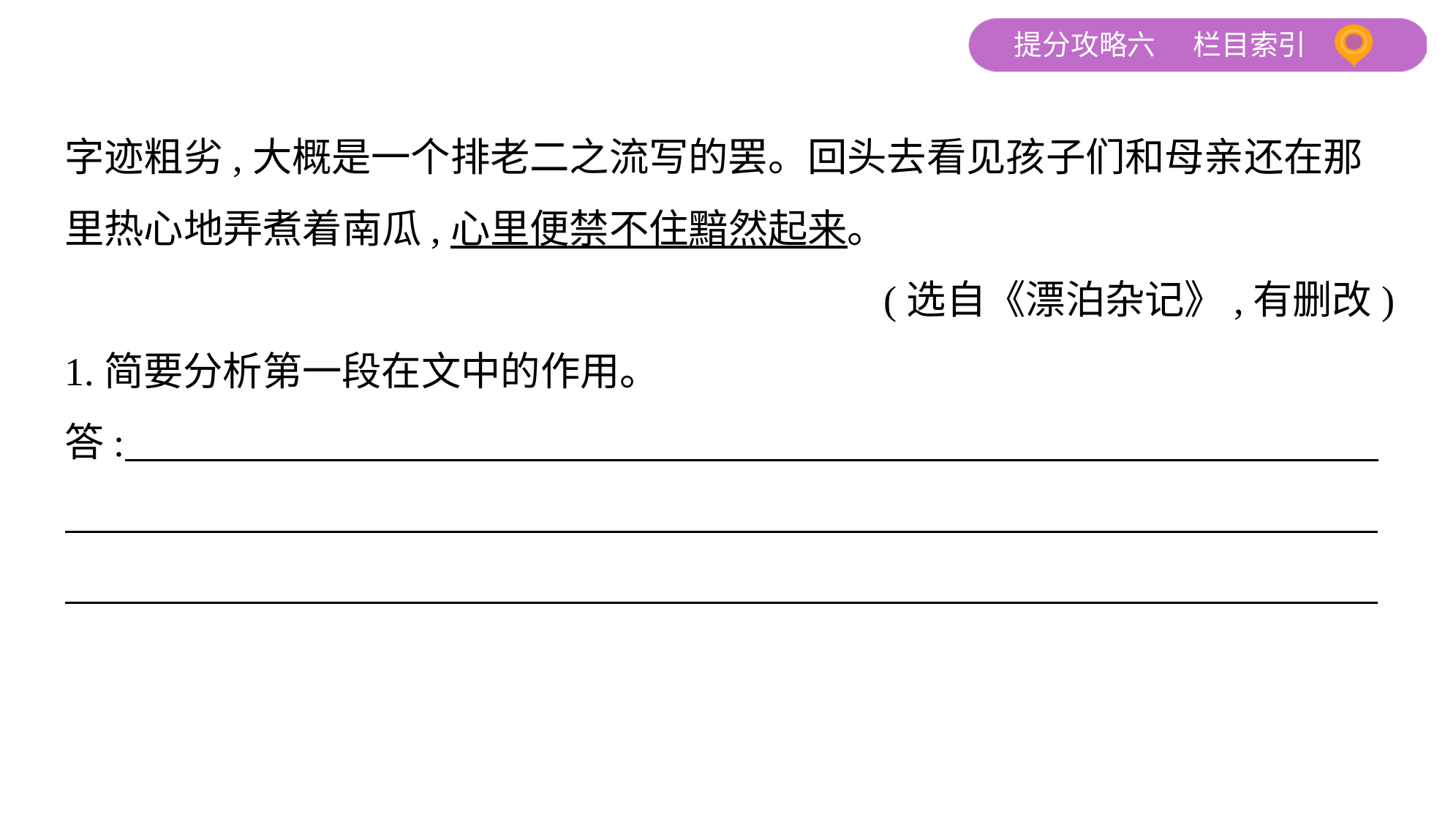

字迹粗劣,大概是一个排老二之流写的罢。回头去看见孩子们和母亲还在那
里热心地弄煮着南瓜,心里便禁不住黯然起来。
                                                                                   (选自《漂泊杂记》,有删改)
1.简要分析第一段在文中的作用。
答: